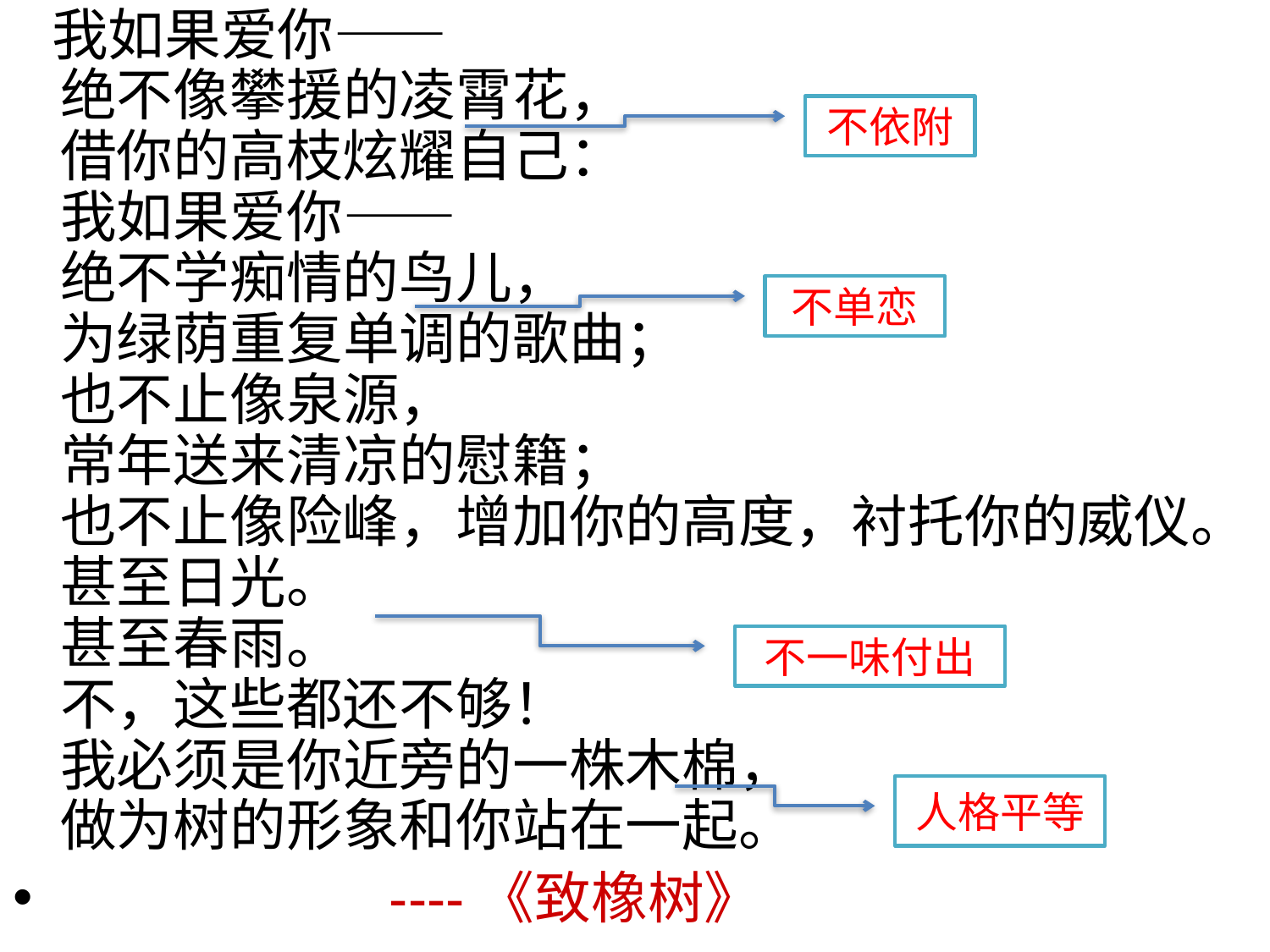

我如果爱你——
绝不像攀援的凌霄花，
借你的高枝炫耀自己：
我如果爱你——
绝不学痴情的鸟儿，
为绿荫重复单调的歌曲；
也不止像泉源，
常年送来清凉的慰籍；
也不止像险峰，增加你的高度，衬托你的威仪。
甚至日光。
甚至春雨。
不，这些都还不够！
我必须是你近旁的一株木棉，
做为树的形象和你站在一起。
                     ----《致橡树》
不依附
不单恋
不一味付出
人格平等